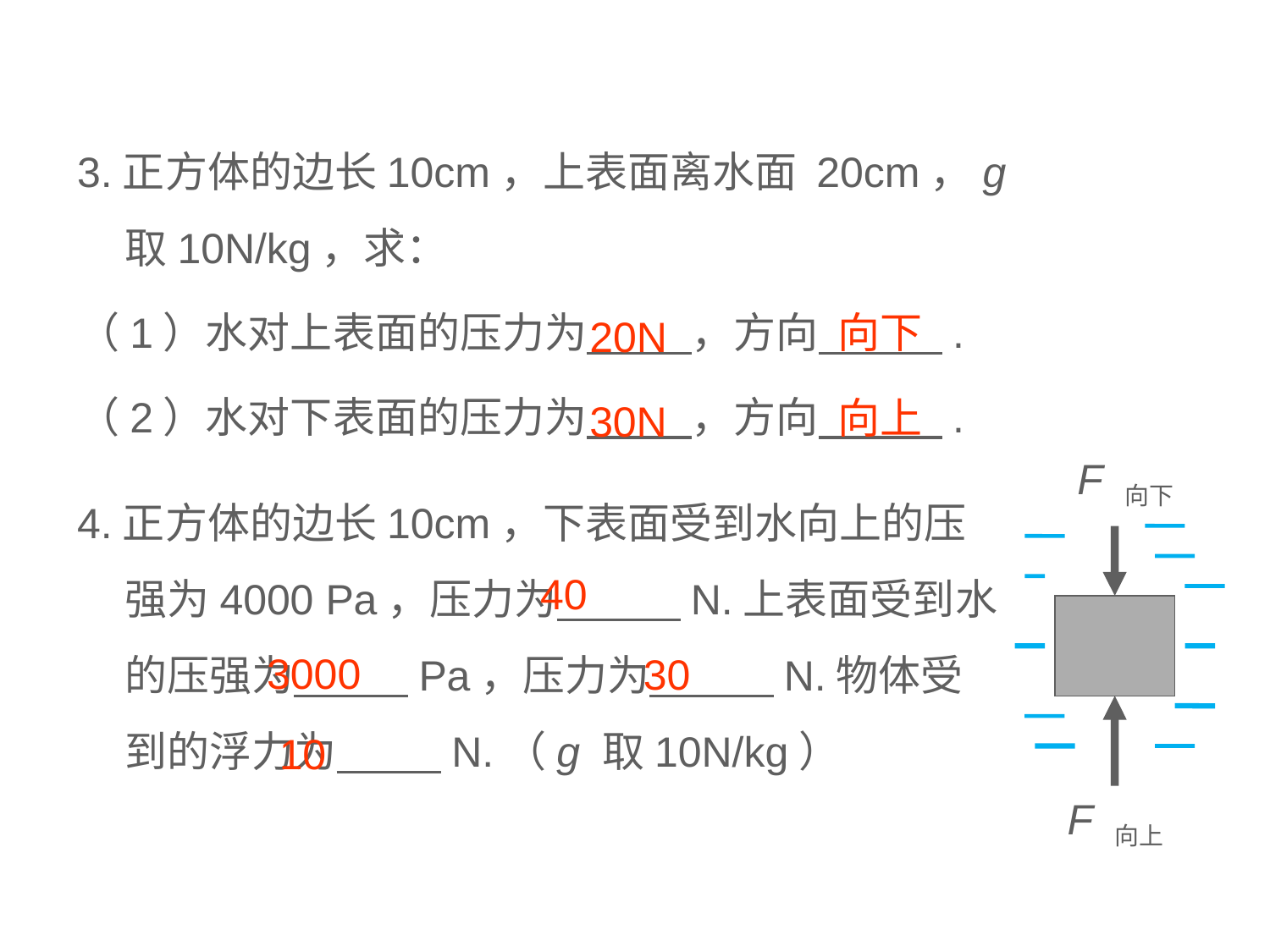

3.正方体的边长10cm，上表面离水面 20cm，g 取10N/kg，求：
（1）水对上表面的压力为           ，方向             .
（2）水对下表面的压力为           ，方向             .
向下
20N
向上
30N
F 向下
4.正方体的边长10cm，下表面受到水向上的压强为4000 Pa，压力为             N.上表面受到水的压强为            Pa，压力为             N.物体受到的浮力为           N.（g 取10N/kg）

40

3000
30

10

F 向上